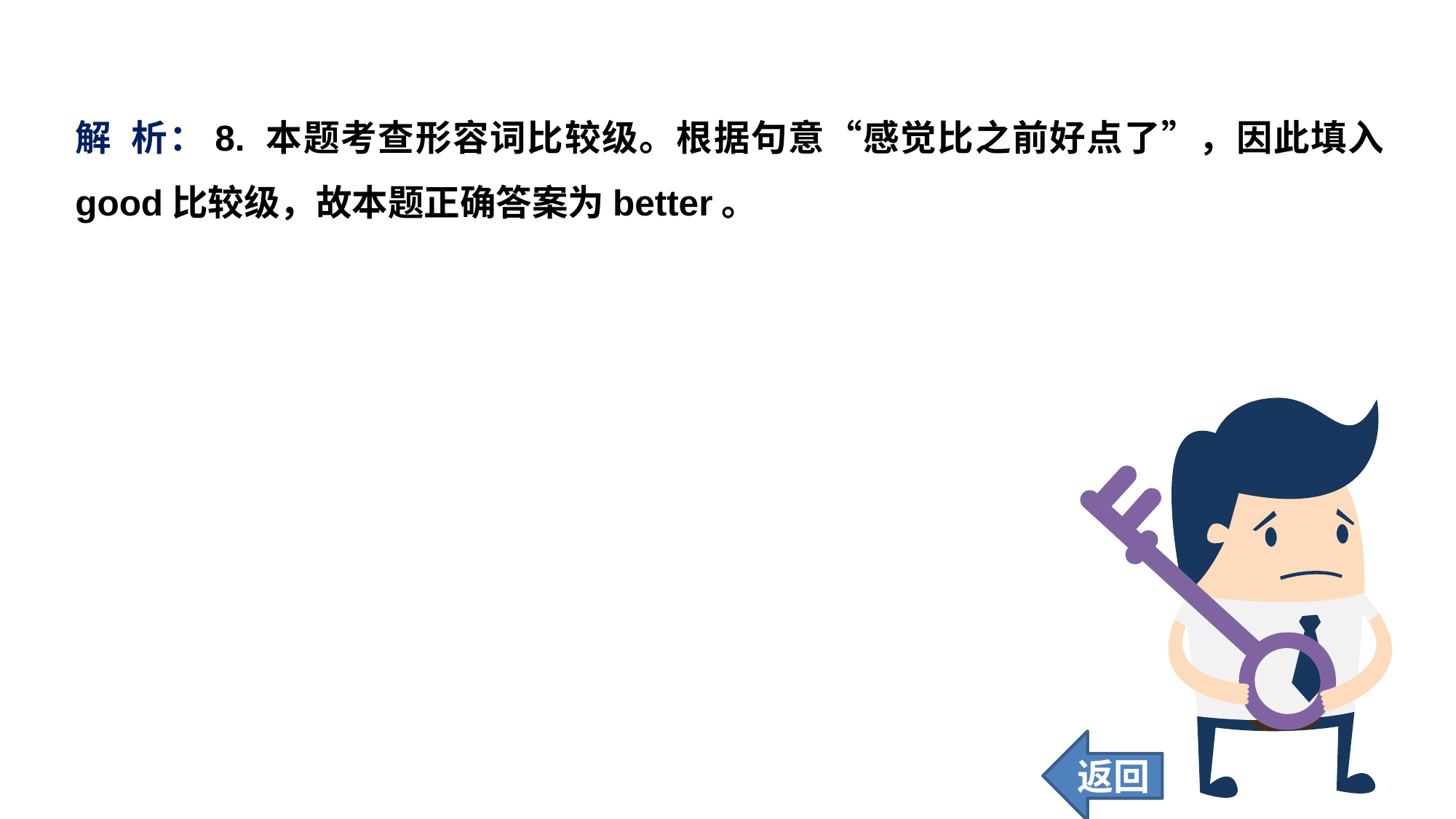

解  析：8. 本题考查形容词比较级。根据句意“感觉比之前好点了”，因此填入good比较级，故本题正确答案为better。

返回
120